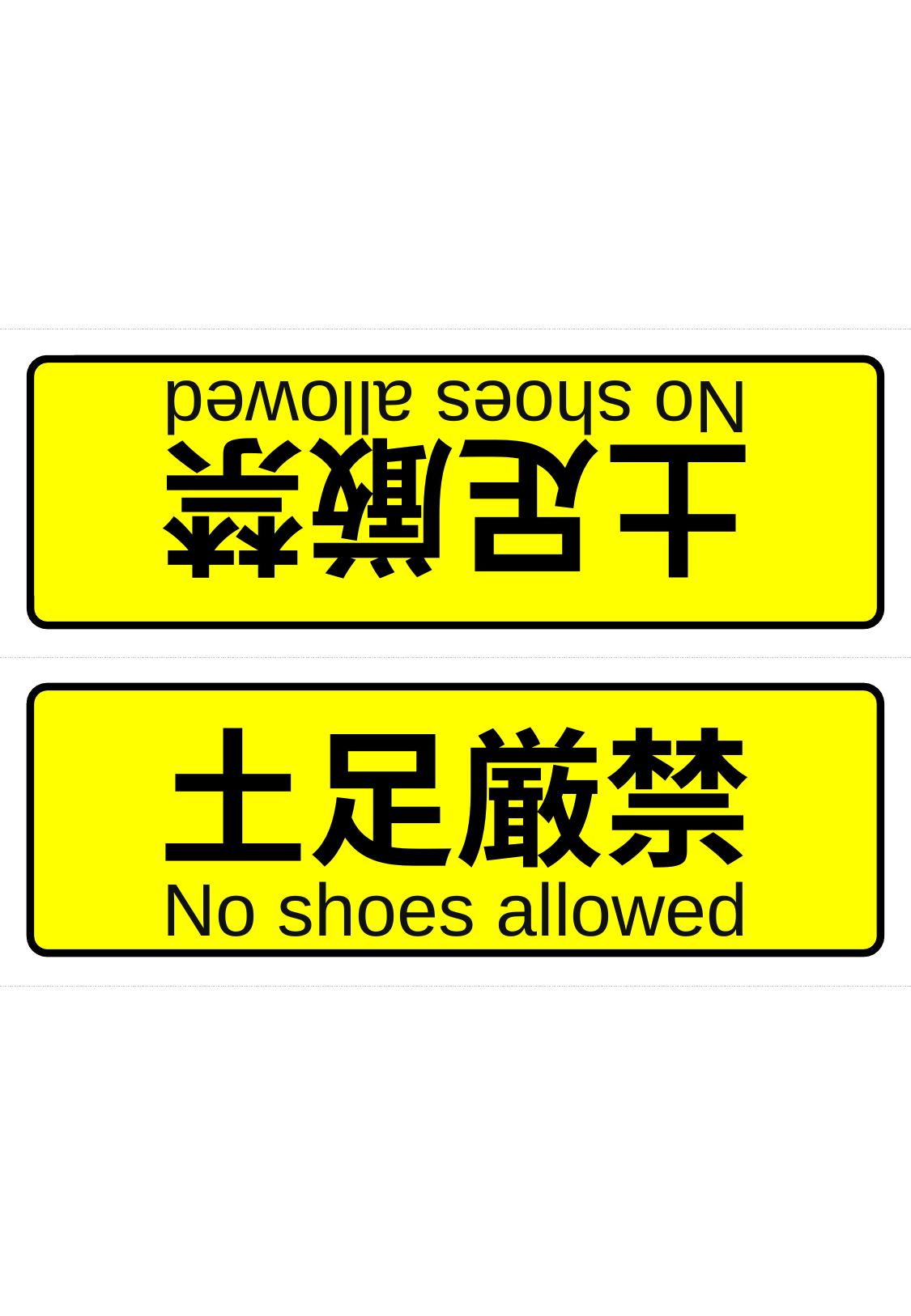

土足厳禁
No shoes allowed

土足厳禁
No shoes allowed